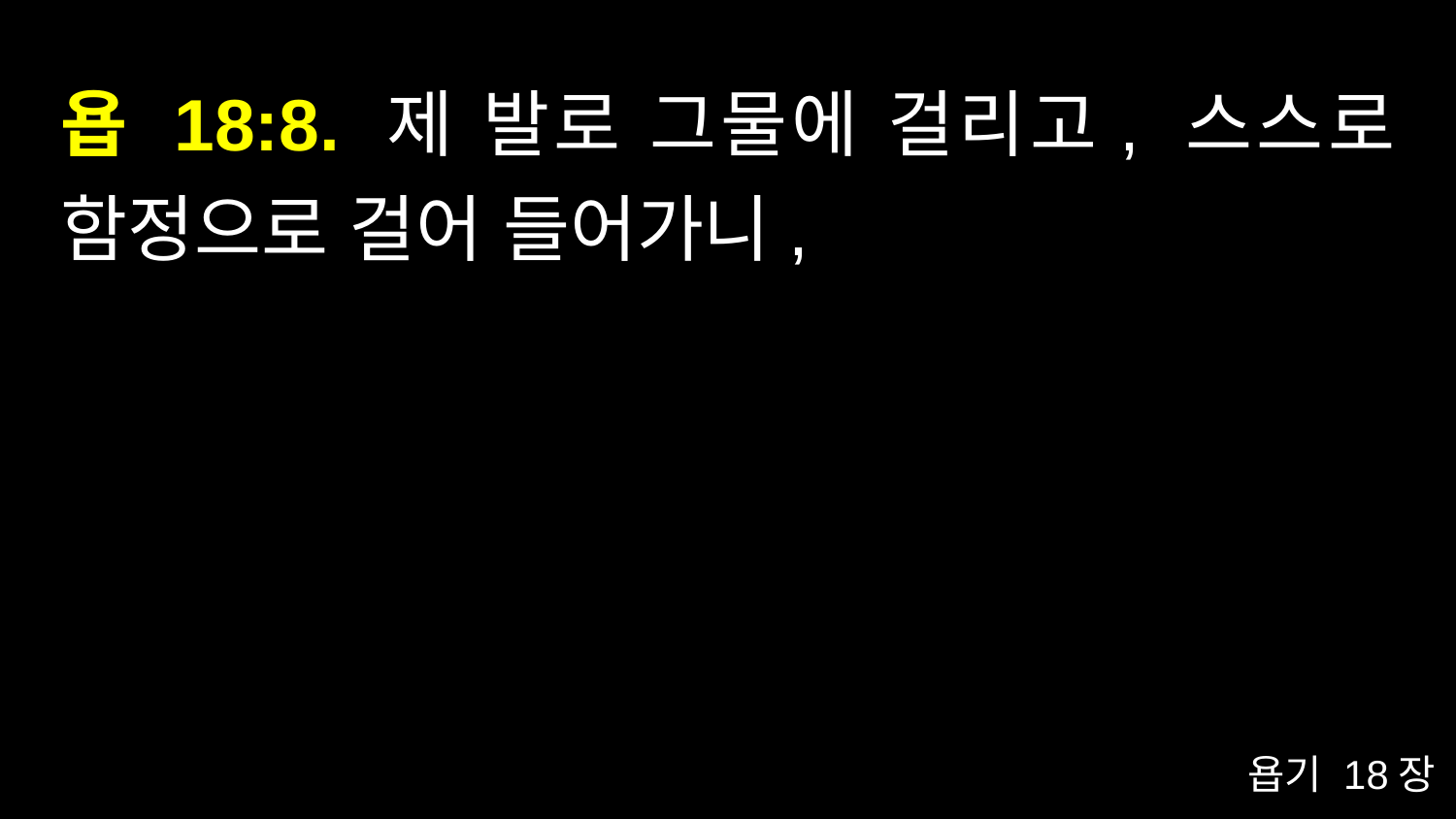

# 욥 18:8. 제 발로 그물에 걸리고, 스스로 함정으로 걸어 들어가니,
욥기 18장